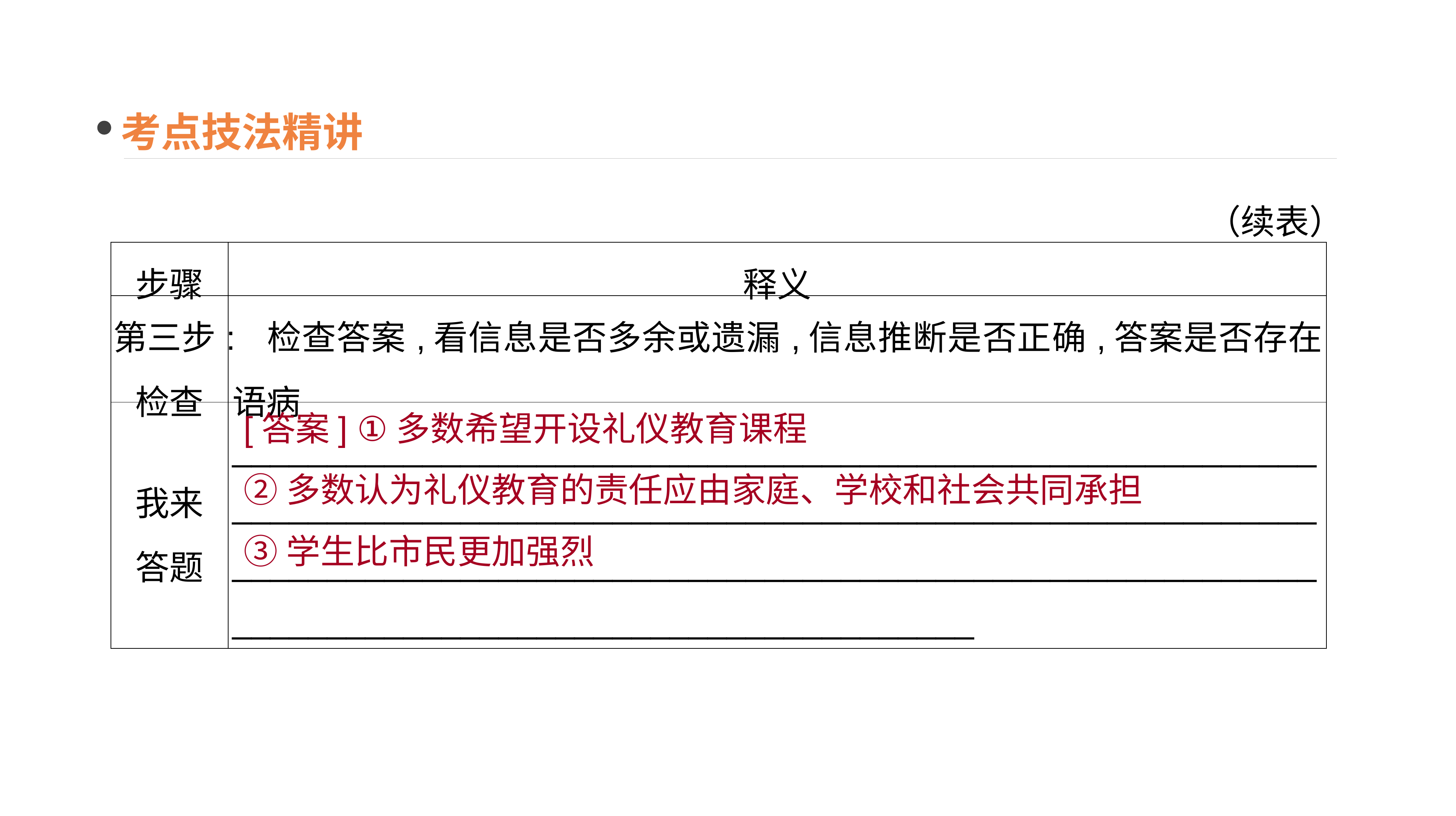

考点技法精讲

（续表）
| 步骤 | 释义 |
| --- | --- |
| 第三步: 检查 | 检查答案,看信息是否多余或遗漏,信息推断是否正确,答案是否存在语病 |
| 我来 答题 | \_\_\_\_\_\_\_\_\_\_\_\_\_\_\_\_\_\_\_\_\_\_\_\_\_\_\_\_\_\_\_\_\_\_\_\_\_\_\_\_\_\_\_\_\_\_\_\_\_\_\_\_\_\_\_\_\_\_\_\_\_\_\_\_\_\_\_\_\_\_\_\_\_\_\_\_\_\_\_\_\_\_\_\_\_\_\_\_\_\_\_\_\_\_\_\_\_\_\_\_\_\_\_\_\_\_\_\_\_\_\_\_\_\_\_\_\_\_\_\_\_\_\_\_\_\_\_\_\_\_\_\_\_\_\_\_\_\_\_\_\_\_\_\_\_\_\_\_\_\_\_\_\_\_\_\_\_\_\_\_\_\_\_\_\_\_\_\_\_\_\_\_\_\_\_\_\_\_\_\_\_\_\_\_\_\_\_\_\_\_\_\_\_\_\_\_\_\_\_\_\_\_\_\_\_\_\_\_\_\_ |
[答案] ①多数希望开设礼仪教育课程
②多数认为礼仪教育的责任应由家庭、学校和社会共同承担
③学生比市民更加强烈